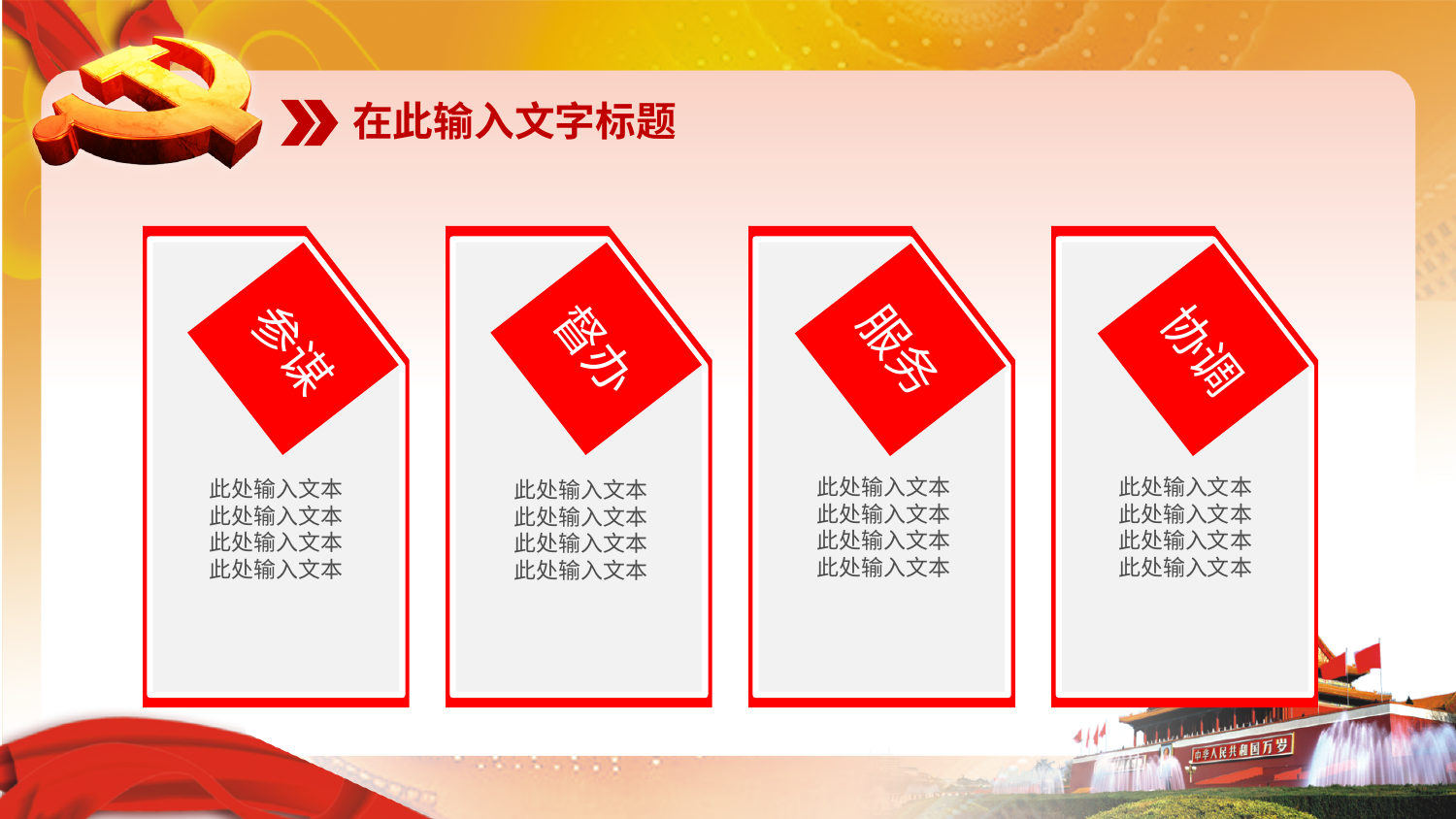

在此输入文字标题

参谋
此处输入文本
此处输入文本
此处输入文本
此处输入文本

督办
此处输入文本
此处输入文本
此处输入文本
此处输入文本

服务
此处输入文本
此处输入文本
此处输入文本
此处输入文本

协调
此处输入文本
此处输入文本
此处输入文本
此处输入文本